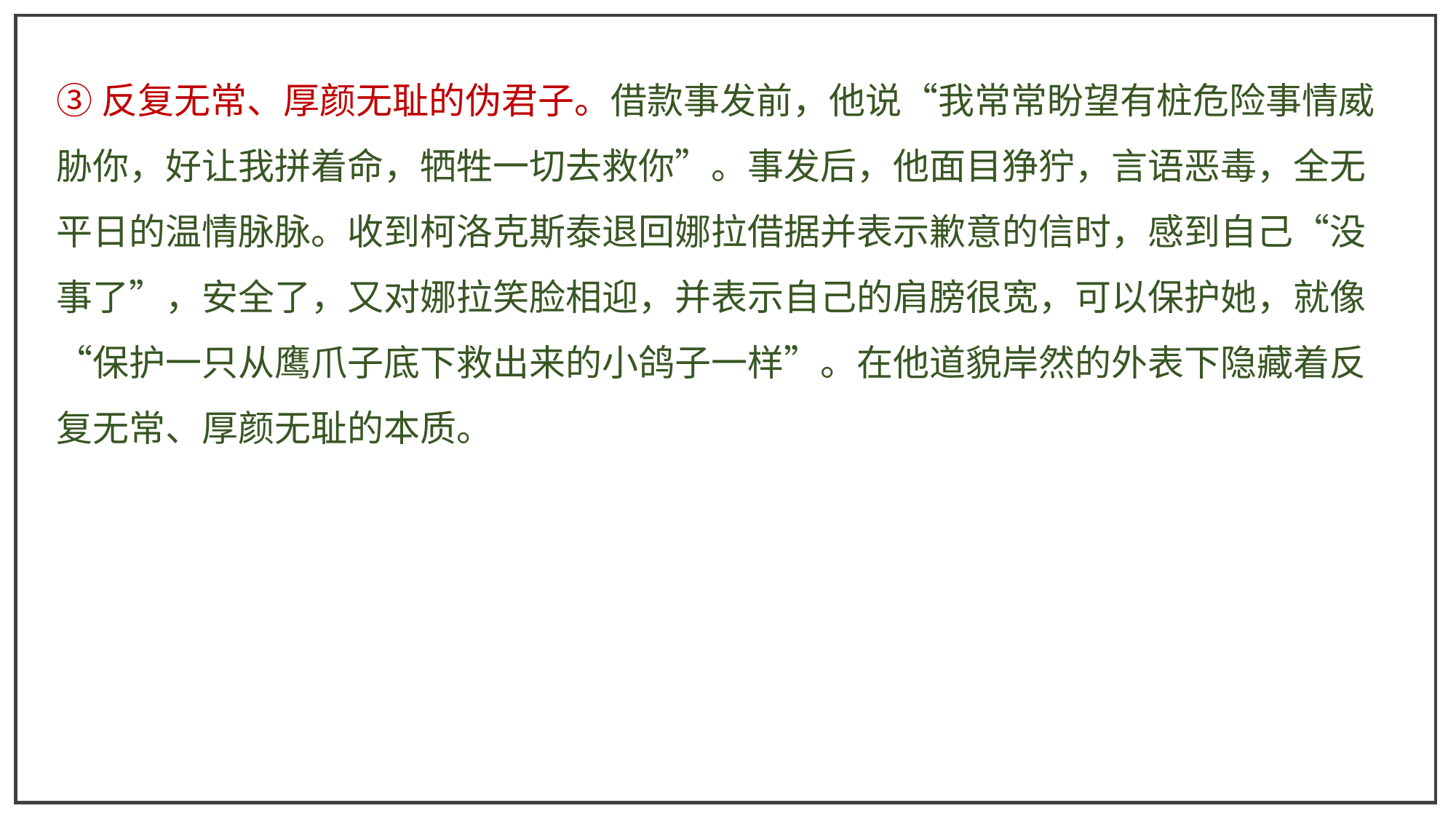

③反复无常、厚颜无耻的伪君子。借款事发前，他说“我常常盼望有桩危险事情威胁你，好让我拼着命，牺牲一切去救你”。事发后，他面目狰狞，言语恶毒，全无平日的温情脉脉。收到柯洛克斯泰退回娜拉借据并表示歉意的信时，感到自己“没事了”，安全了，又对娜拉笑脸相迎，并表示自己的肩膀很宽，可以保护她，就像“保护一只从鹰爪子底下救出来的小鸽子一样”。在他道貌岸然的外表下隐藏着反复无常、厚颜无耻的本质。